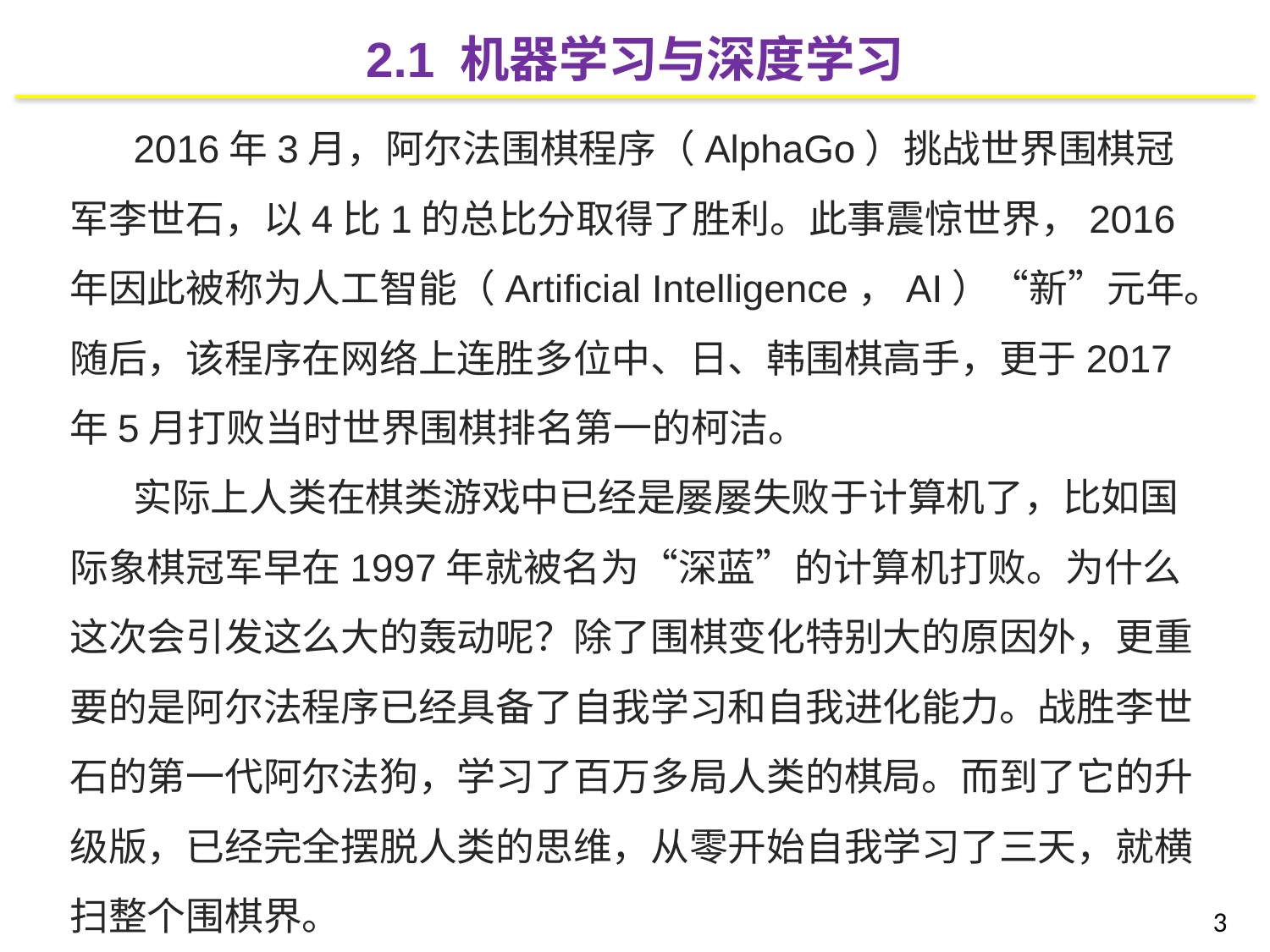

2.1 机器学习与深度学习
2016年3月，阿尔法围棋程序（AlphaGo）挑战世界围棋冠军李世石，以4比1的总比分取得了胜利。此事震惊世界，2016年因此被称为人工智能（Artificial Intelligence，AI）“新”元年。随后，该程序在网络上连胜多位中、日、韩围棋高手，更于2017年5月打败当时世界围棋排名第一的柯洁。
实际上人类在棋类游戏中已经是屡屡失败于计算机了，比如国际象棋冠军早在1997年就被名为“深蓝”的计算机打败。为什么这次会引发这么大的轰动呢？除了围棋变化特别大的原因外，更重要的是阿尔法程序已经具备了自我学习和自我进化能力。战胜李世石的第一代阿尔法狗，学习了百万多局人类的棋局。而到了它的升级版，已经完全摆脱人类的思维，从零开始自我学习了三天，就横扫整个围棋界。
3